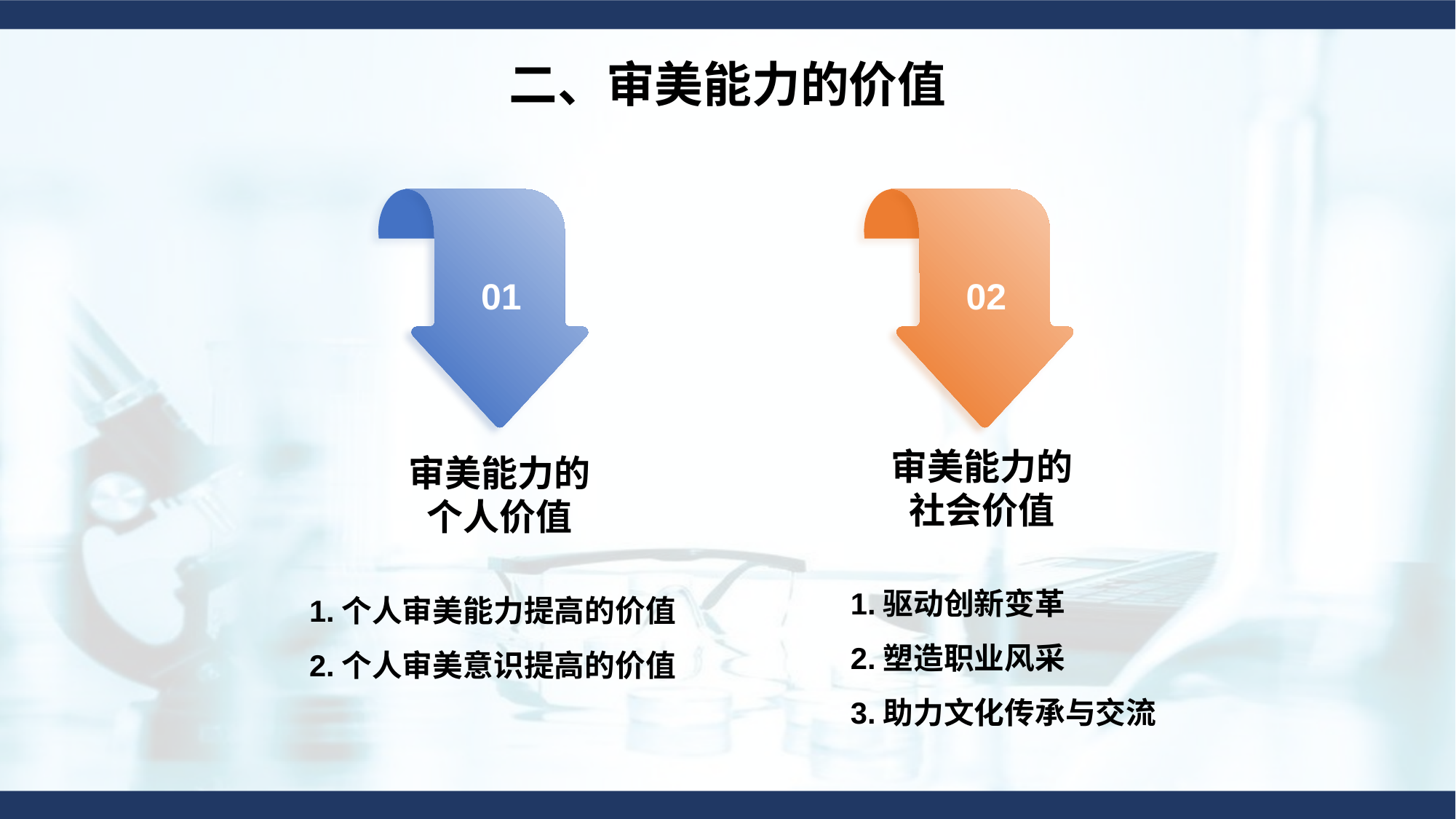

二、审美能力的价值

01

02
审美能力的
社会价值
审美能力的
个人价值
1.驱动创新变革
2.塑造职业风采
3.助力文化传承与交流
1.个人审美能力提高的价值
2.个人审美意识提高的价值